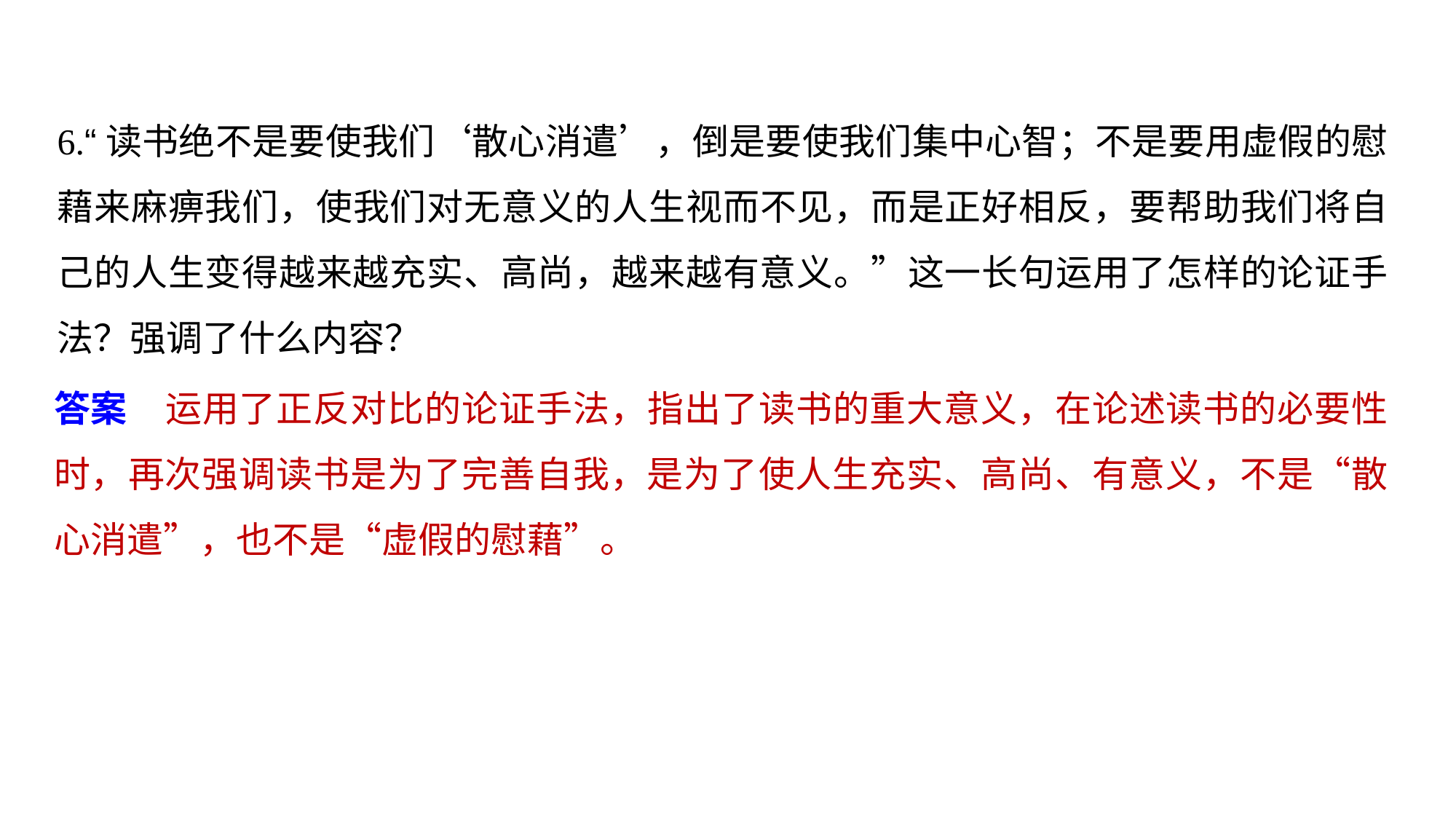

6.“读书绝不是要使我们‘散心消遣’，倒是要使我们集中心智；不是要用虚假的慰藉来麻痹我们，使我们对无意义的人生视而不见，而是正好相反，要帮助我们将自己的人生变得越来越充实、高尚，越来越有意义。”这一长句运用了怎样的论证手法？强调了什么内容？
答案　运用了正反对比的论证手法，指出了读书的重大意义，在论述读书的必要性时，再次强调读书是为了完善自我，是为了使人生充实、高尚、有意义，不是“散心消遣”，也不是“虚假的慰藉”。